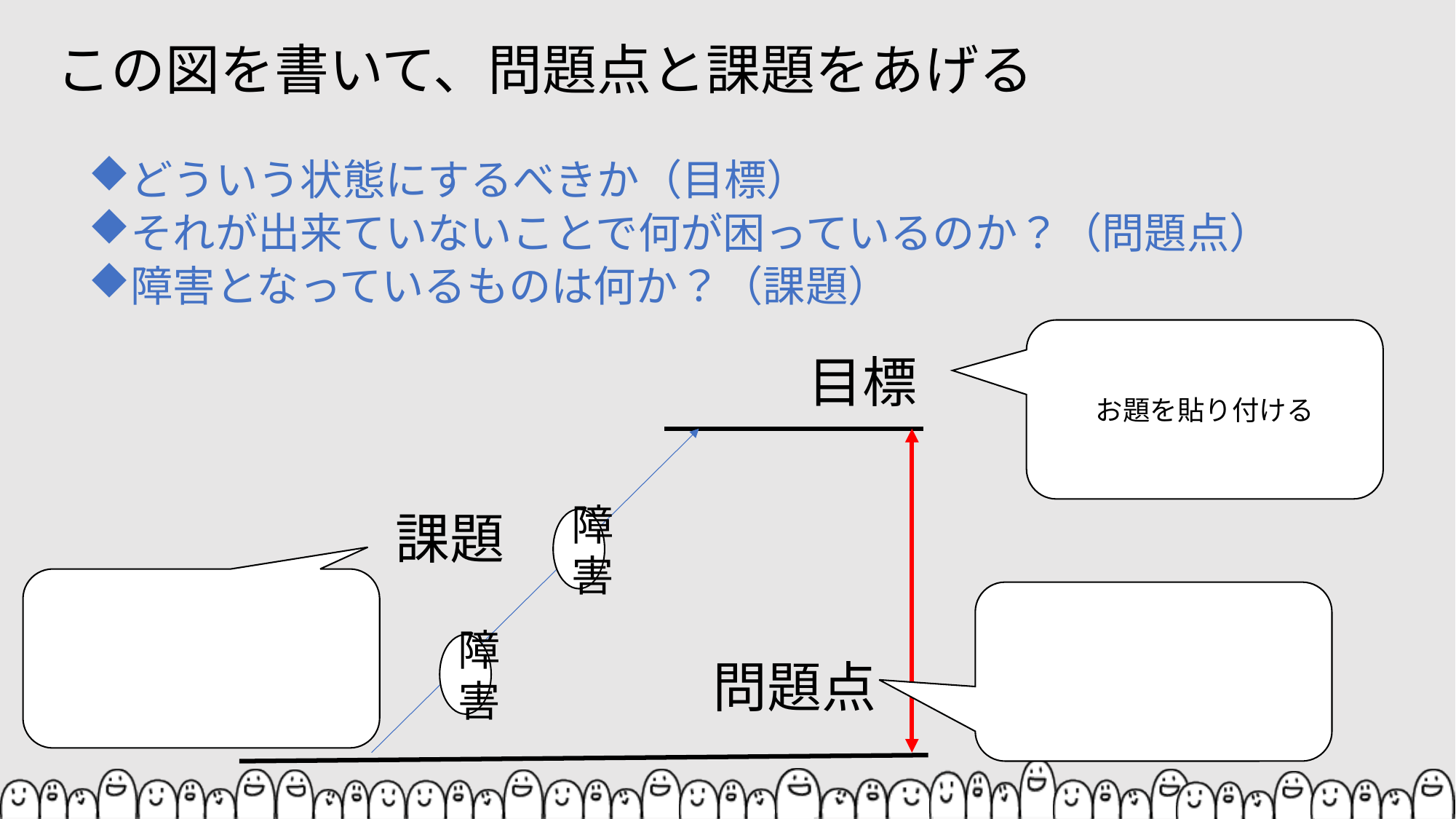

# この図を書いて、問題点と課題をあげる
どういう状態にするべきか（目標）
それが出来ていないことで何が困っているのか？（問題点）
障害となっているものは何か？（課題）

お題を貼り付ける
目標
課題
障害

障害
問題点